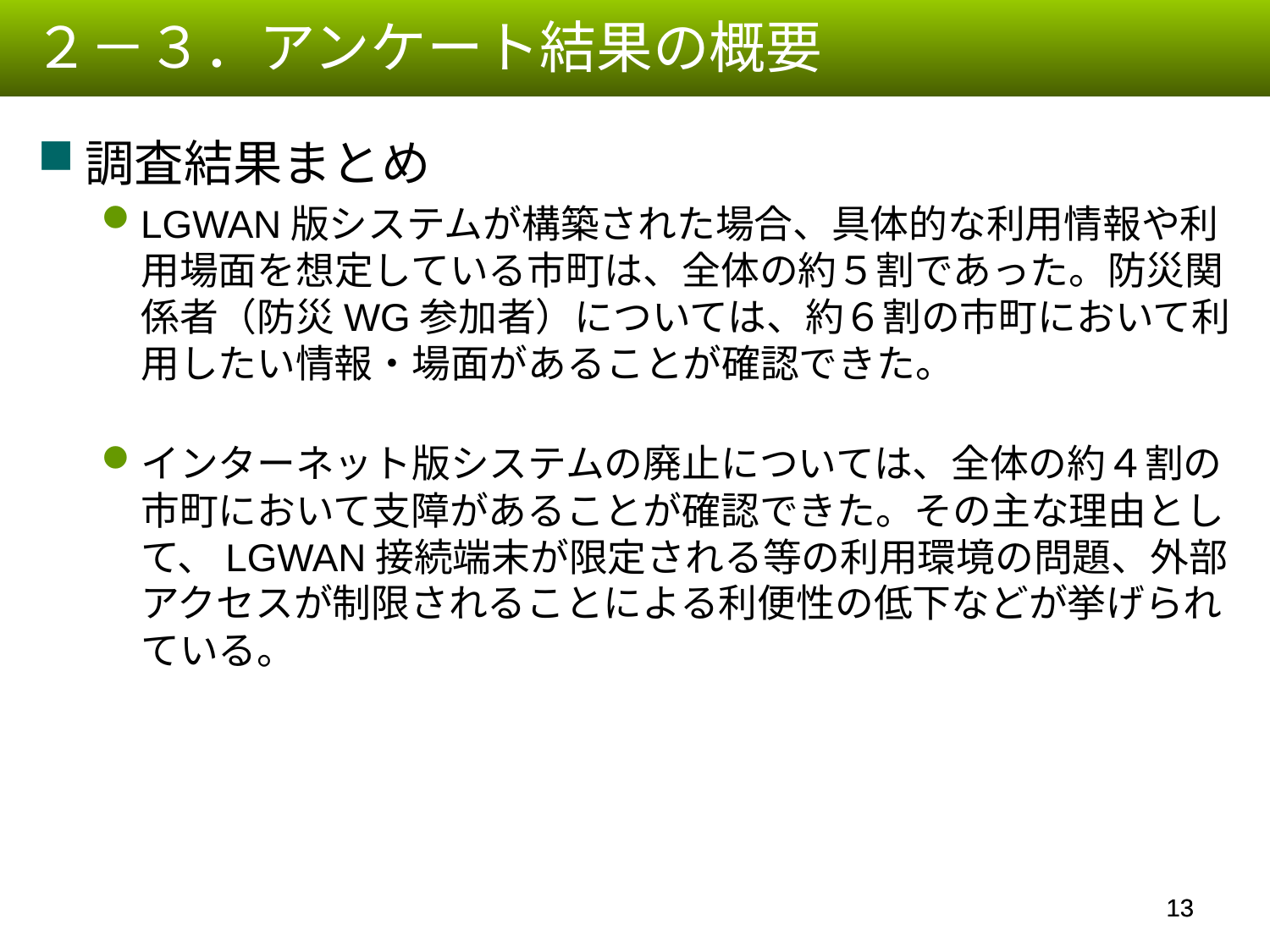

２－３．アンケート結果の概要
調査結果まとめ
LGWAN版システムが構築された場合、具体的な利用情報や利用場面を想定している市町は、全体の約５割であった。防災関係者（防災WG参加者）については、約６割の市町において利用したい情報・場面があることが確認できた。

インターネット版システムの廃止については、全体の約４割の市町において支障があることが確認できた。その主な理由として、LGWAN接続端末が限定される等の利用環境の問題、外部アクセスが制限されることによる利便性の低下などが挙げられている。

13
13